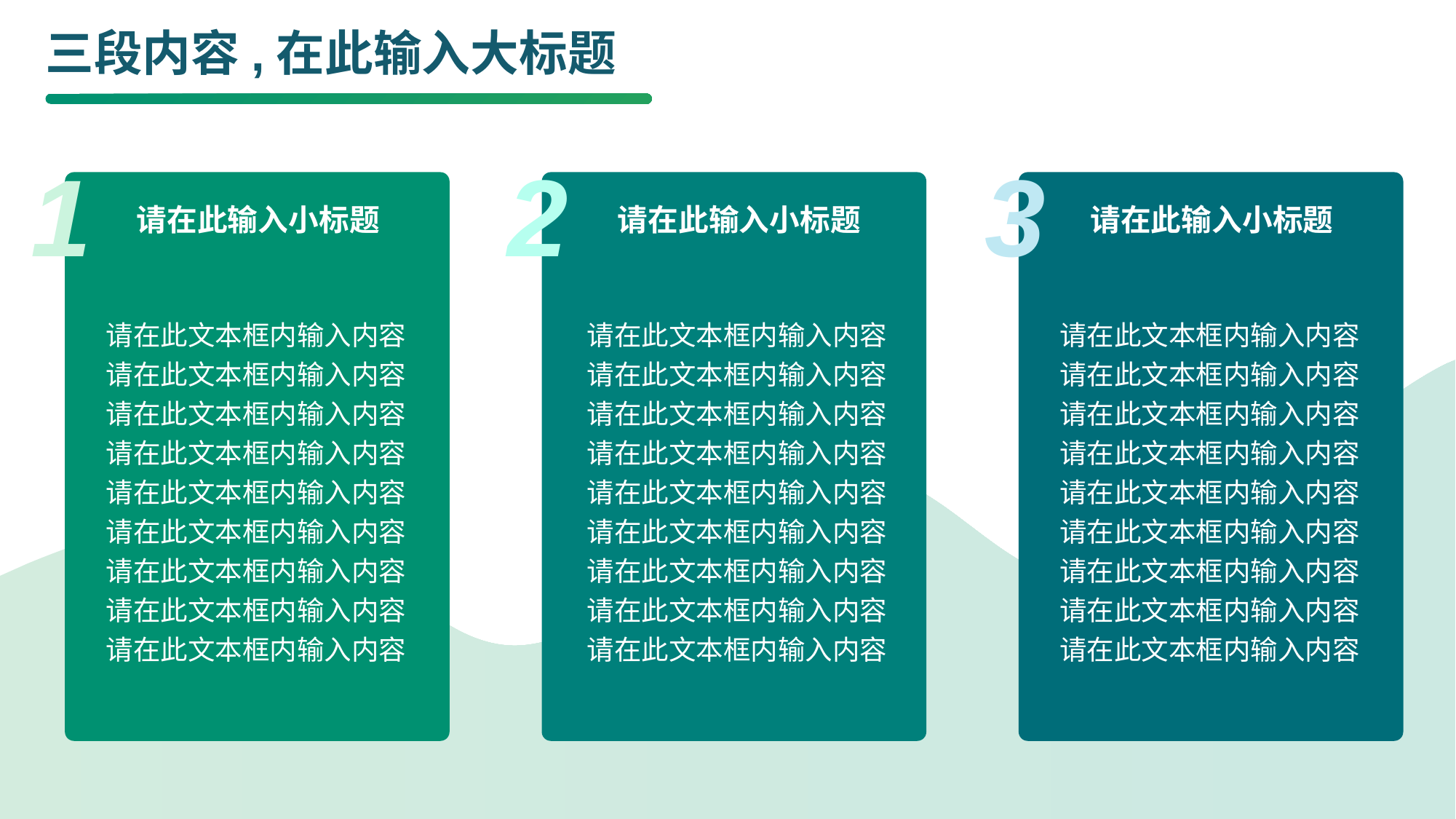

# 三段内容,在此输入大标题
1

2

3

请在此输入小标题
请在此输入小标题
请在此输入小标题
请在此文本框内输入内容
请在此文本框内输入内容
请在此文本框内输入内容
请在此文本框内输入内容
请在此文本框内输入内容
请在此文本框内输入内容
请在此文本框内输入内容
请在此文本框内输入内容
请在此文本框内输入内容
请在此文本框内输入内容
请在此文本框内输入内容
请在此文本框内输入内容
请在此文本框内输入内容
请在此文本框内输入内容
请在此文本框内输入内容
请在此文本框内输入内容
请在此文本框内输入内容
请在此文本框内输入内容
请在此文本框内输入内容
请在此文本框内输入内容
请在此文本框内输入内容
请在此文本框内输入内容
请在此文本框内输入内容
请在此文本框内输入内容
请在此文本框内输入内容
请在此文本框内输入内容
请在此文本框内输入内容